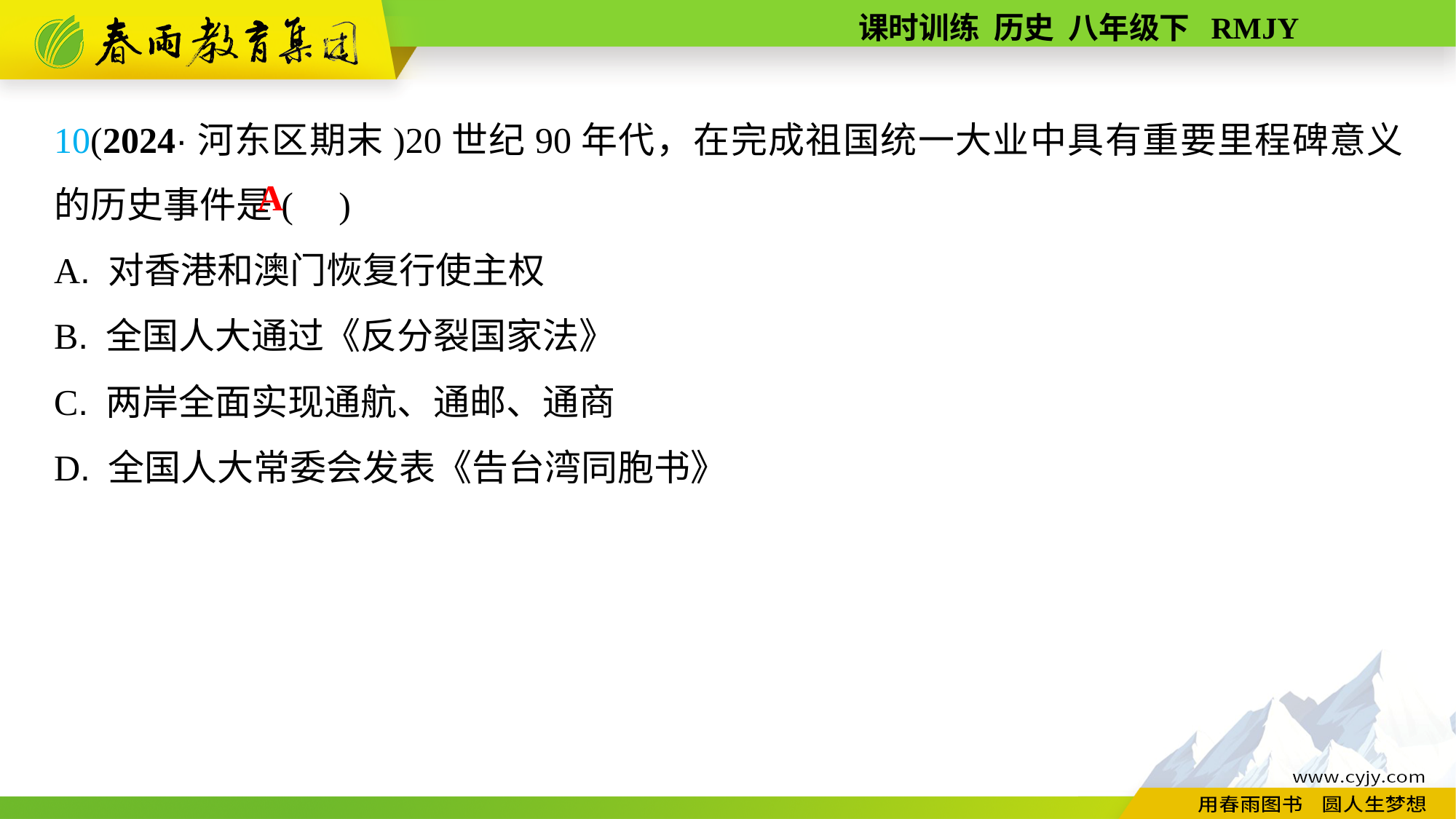

10(2024·河东区期末)20世纪90年代，在完成祖国统一大业中具有重要里程碑意义的历史事件是(     )
A. 对香港和澳门恢复行使主权
B. 全国人大通过《反分裂国家法》
C. 两岸全面实现通航、通邮、通商
D. 全国人大常委会发表《告台湾同胞书》
A